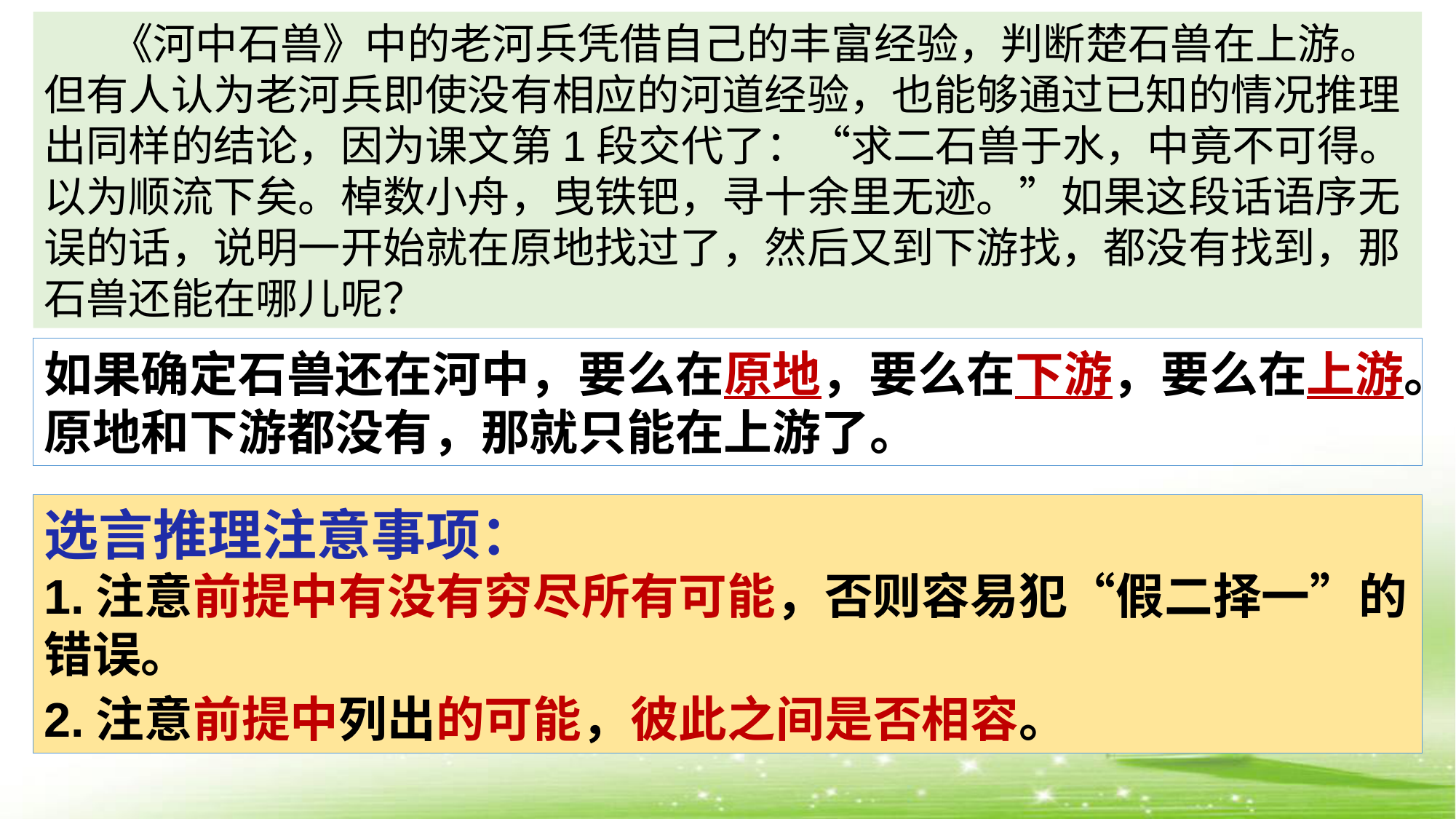

《河中石兽》中的老河兵凭借自己的丰富经验，判断楚石兽在上游。但有人认为老河兵即使没有相应的河道经验，也能够通过已知的情况推理出同样的结论，因为课文第1段交代了：“求二石兽于水，中竟不可得。以为顺流下矣。棹数小舟，曳铁钯，寻十余里无迹。”如果这段话语序无误的话，说明一开始就在原地找过了，然后又到下游找，都没有找到，那石兽还能在哪儿呢？
如果确定石兽还在河中，要么在原地，要么在下游，要么在上游。原地和下游都没有，那就只能在上游了。
选言推理注意事项：
1.注意前提中有没有穷尽所有可能，否则容易犯“假二择一”的错误。
2.注意前提中列出的可能，彼此之间是否相容。